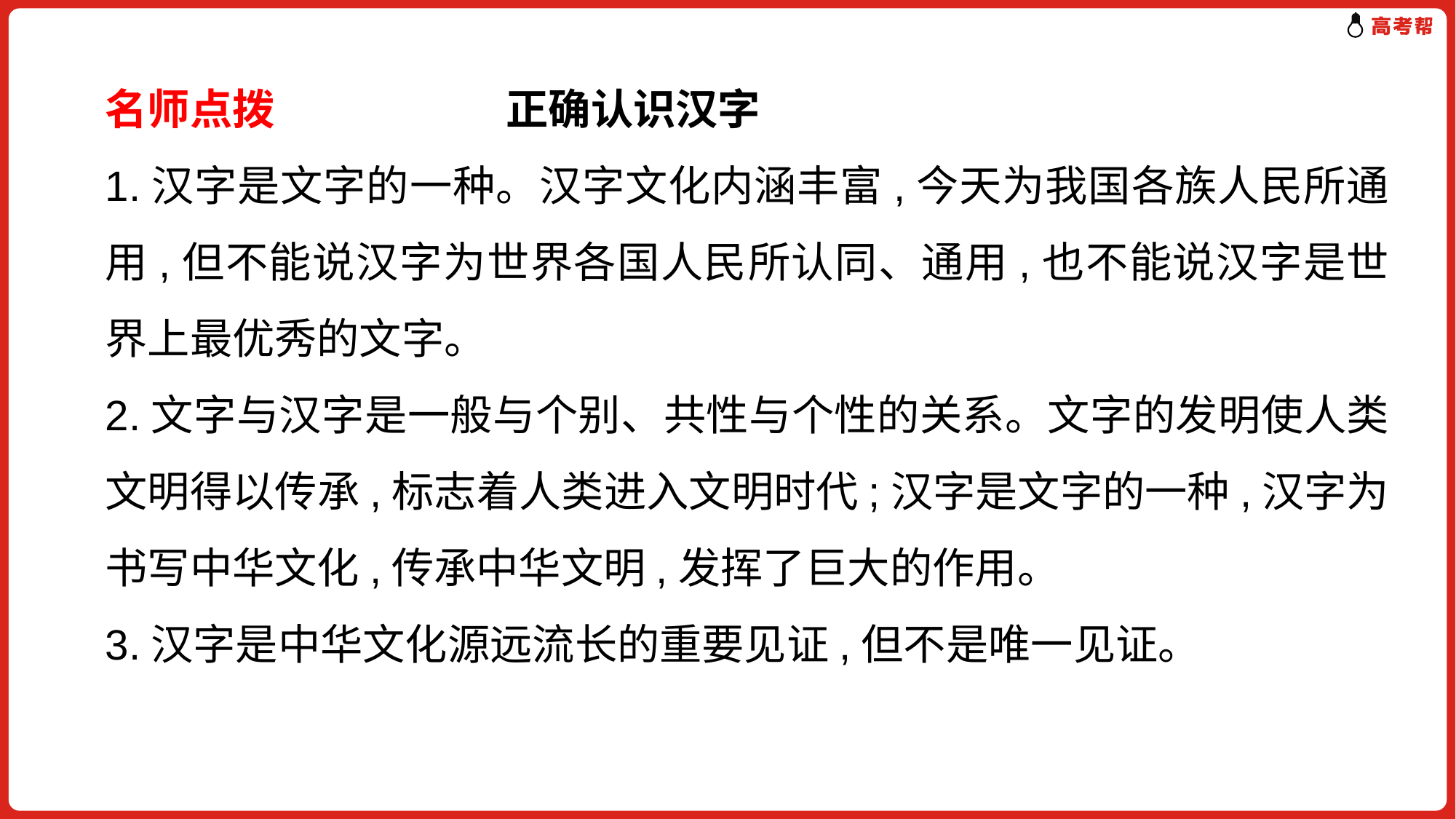

名师点拨                        正确认识汉字
1.汉字是文字的一种。汉字文化内涵丰富,今天为我国各族人民所通用,但不能说汉字为世界各国人民所认同、通用,也不能说汉字是世界上最优秀的文字。
2.文字与汉字是一般与个别、共性与个性的关系。文字的发明使人类文明得以传承,标志着人类进入文明时代;汉字是文字的一种,汉字为书写中华文化,传承中华文明,发挥了巨大的作用。
3.汉字是中华文化源远流长的重要见证,但不是唯一见证。